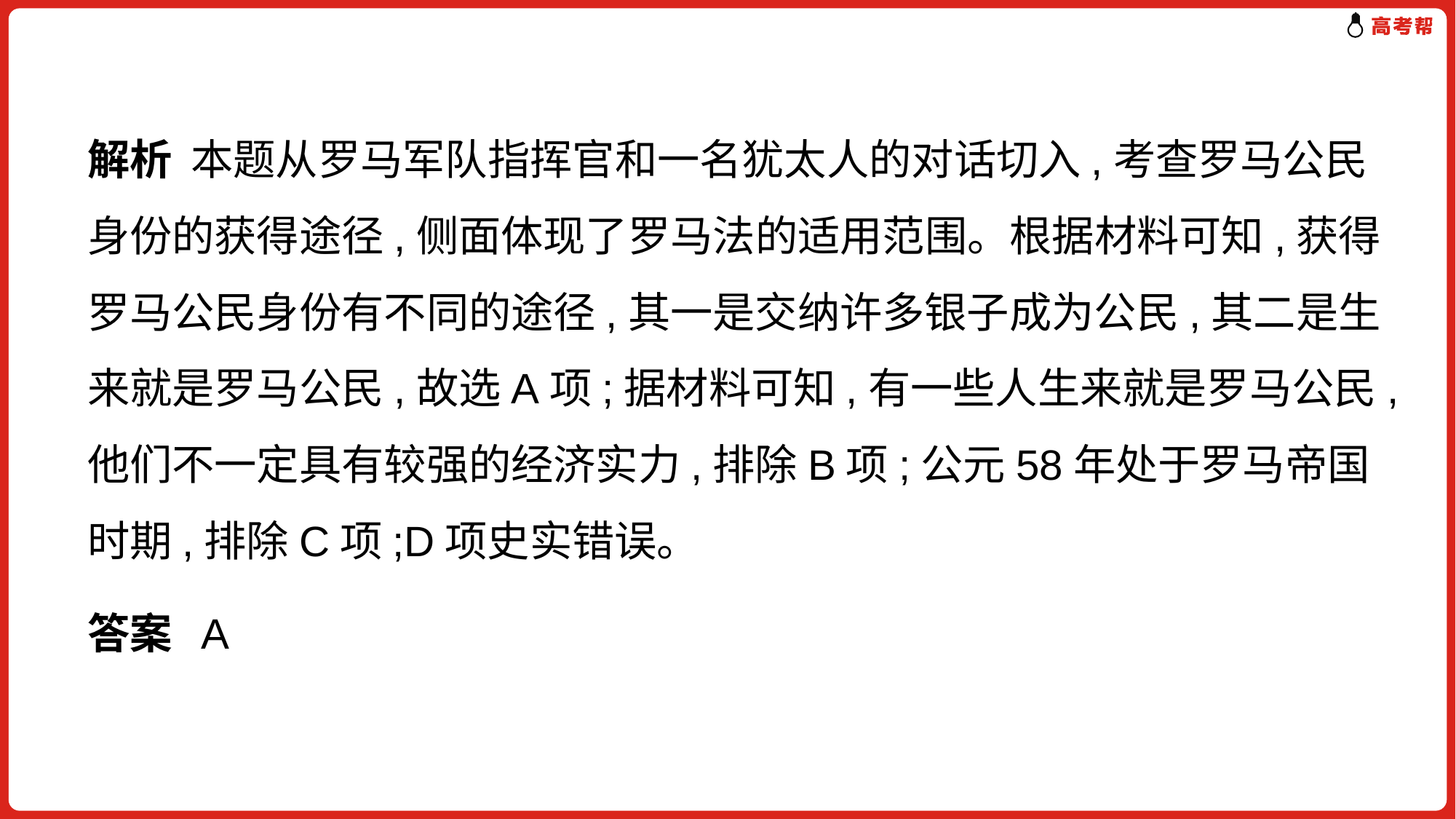

解析  本题从罗马军队指挥官和一名犹太人的对话切入,考查罗马公民身份的获得途径,侧面体现了罗马法的适用范围。根据材料可知,获得罗马公民身份有不同的途径,其一是交纳许多银子成为公民,其二是生来就是罗马公民,故选A项;据材料可知,有一些人生来就是罗马公民,他们不一定具有较强的经济实力,排除B项;公元58年处于罗马帝国时期,排除C项;D项史实错误。
答案  A